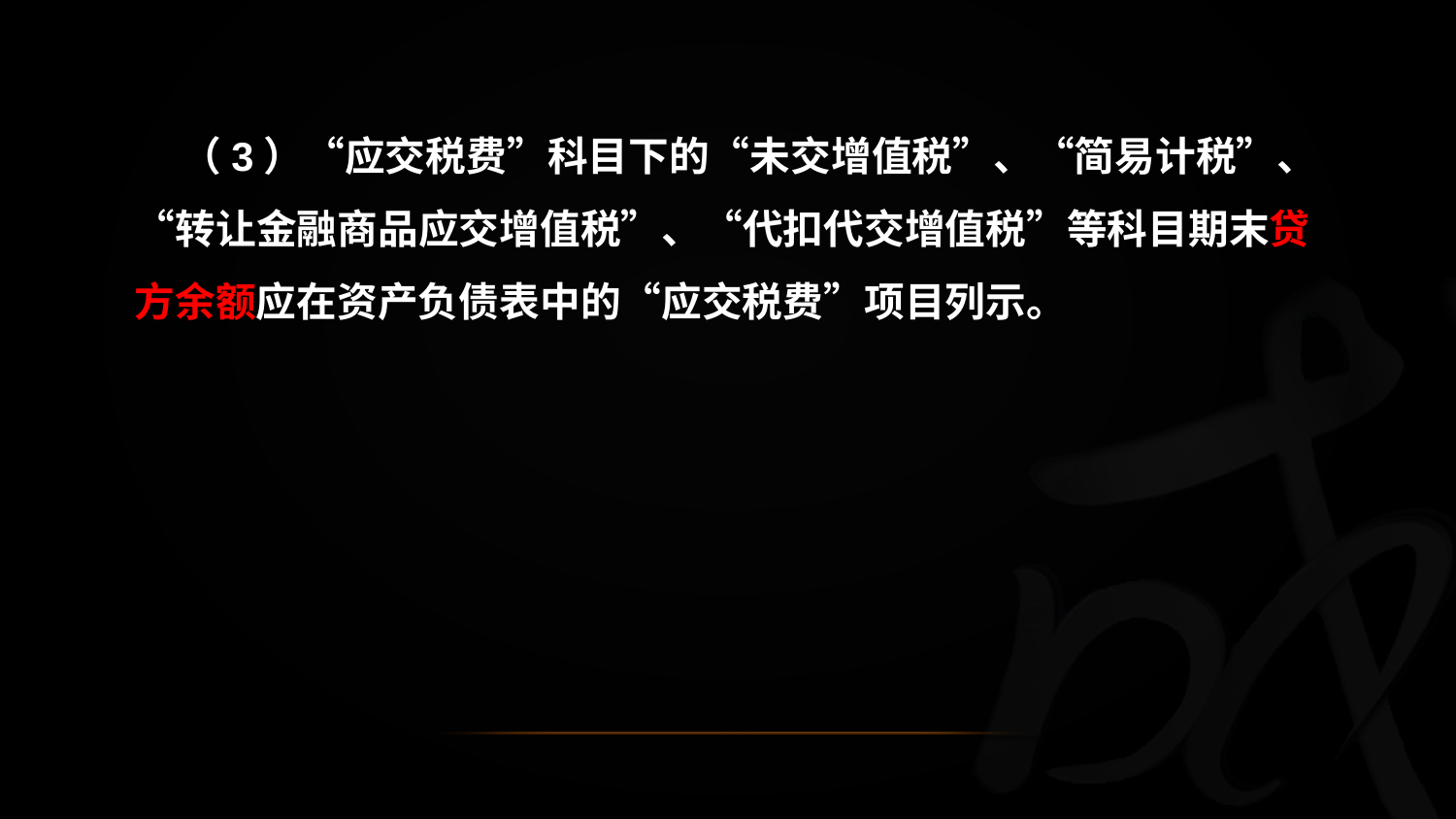

（3）“应交税费”科目下的“未交增值税”、“简易计税”、“转让金融商品应交增值税”、“代扣代交增值税”等科目期末贷方余额应在资产负债表中的“应交税费”项目列示。